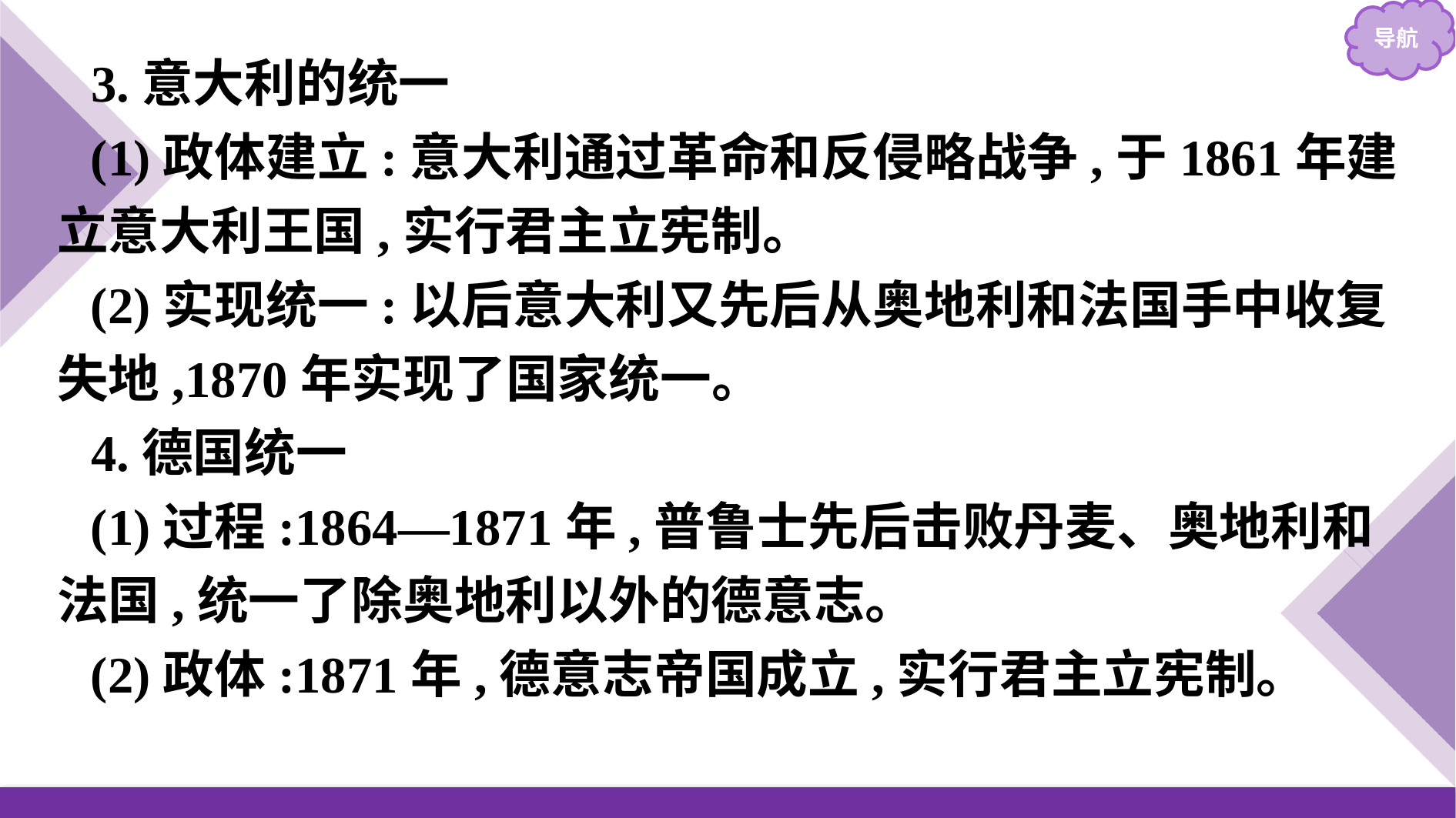

3.意大利的统一
(1)政体建立:意大利通过革命和反侵略战争,于1861年建立意大利王国,实行君主立宪制。
(2)实现统一:以后意大利又先后从奥地利和法国手中收复失地,1870年实现了国家统一。
4.德国统一
(1)过程:1864—1871年,普鲁士先后击败丹麦、奥地利和法国,统一了除奥地利以外的德意志。
(2)政体:1871年,德意志帝国成立,实行君主立宪制。